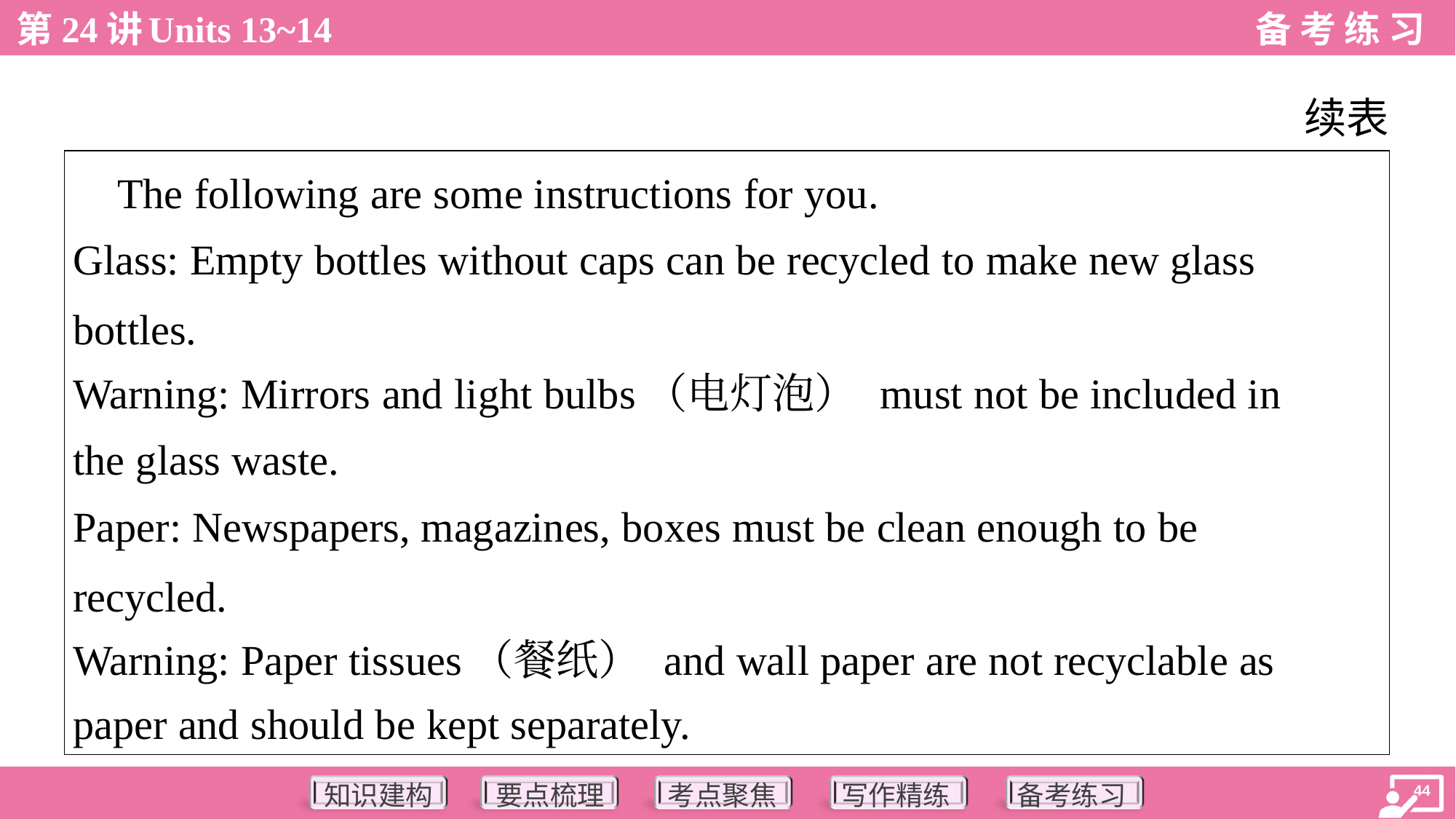

续表
| The following are some instructions for you. Glass: Empty bottles without caps can be recycled to make new glass bottles. Warning: Mirrors and light bulbs（电灯泡） must not be included in the glass waste. Paper: Newspapers, magazines, boxes must be clean enough to be recycled. Warning: Paper tissues（餐纸） and wall paper are not recyclable as paper and should be kept separately. |
| --- |